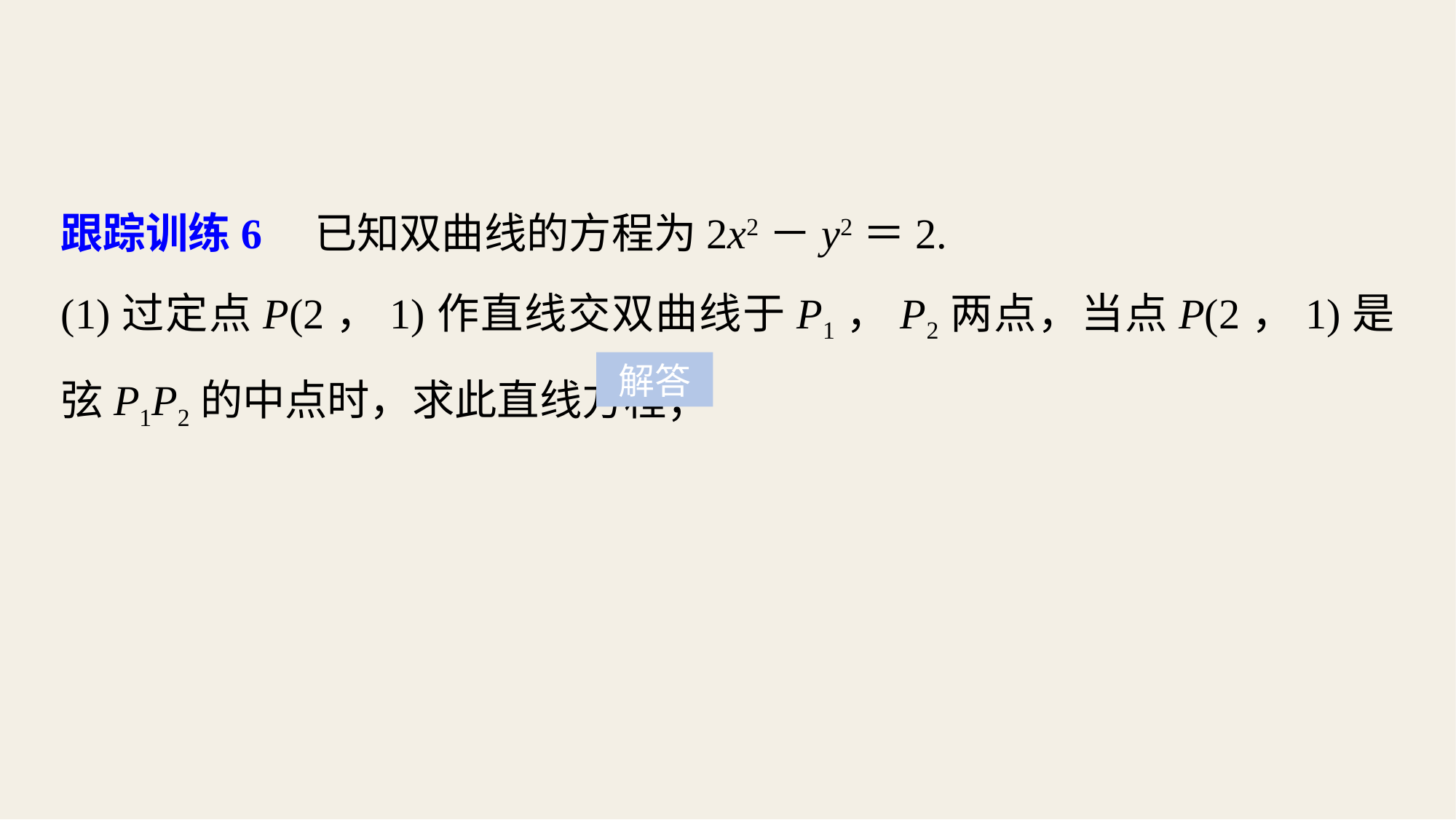

跟踪训练6　已知双曲线的方程为2x2－y2＝2.
(1)过定点P(2，1)作直线交双曲线于P1，P2两点，当点P(2，1)是弦P1P2的中点时，求此直线方程；
解答